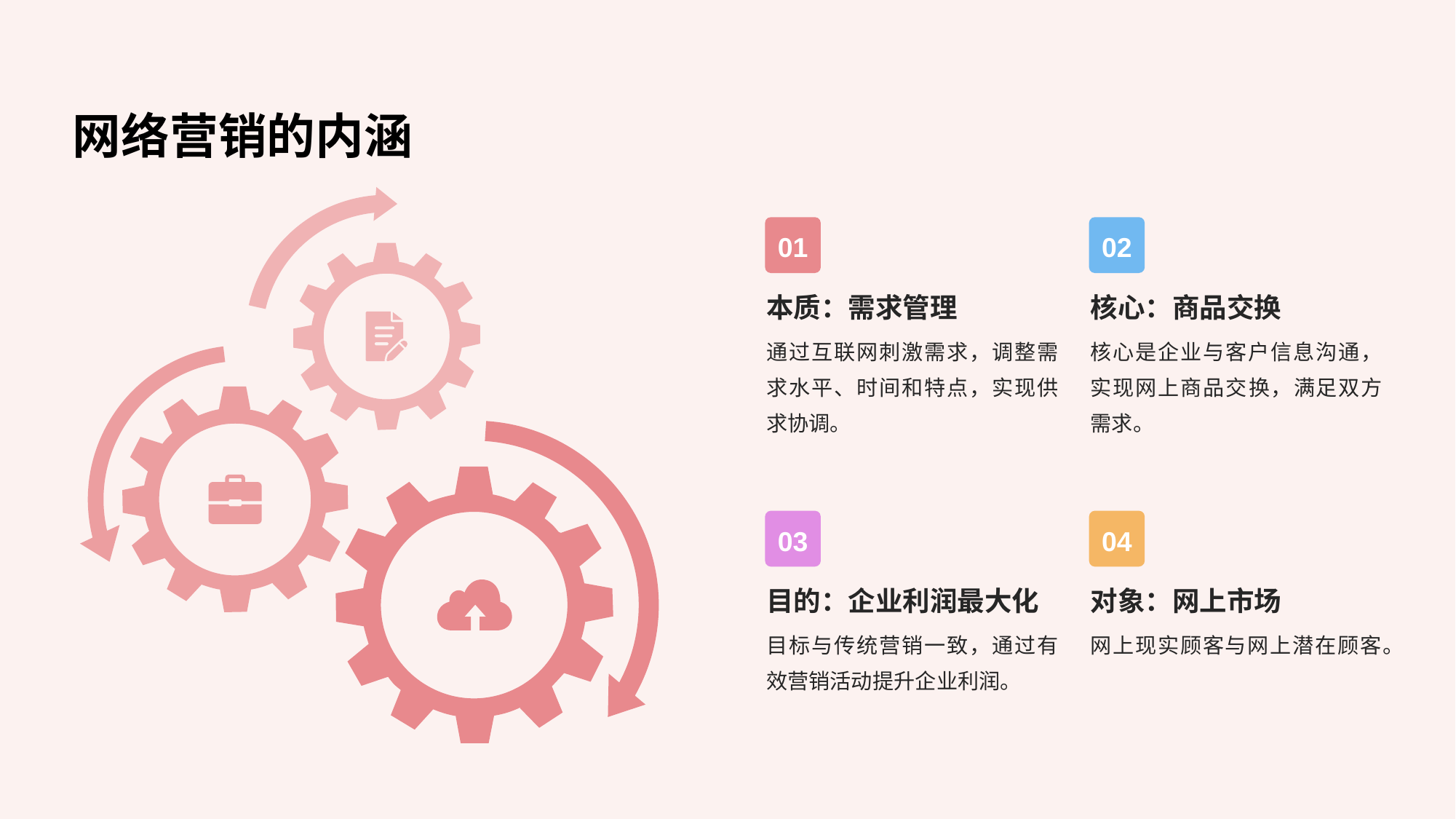

# 网络营销的内涵

01
02

本质：需求管理
核心：商品交换

通过互联网刺激需求，调整需求水平、时间和特点，实现供求协调。
核心是企业与客户信息沟通，实现网上商品交换，满足双方需求。

03
04
目的：企业利润最大化
对象：网上市场

目标与传统营销一致，通过有效营销活动提升企业利润。
网上现实顾客与网上潜在顾客。